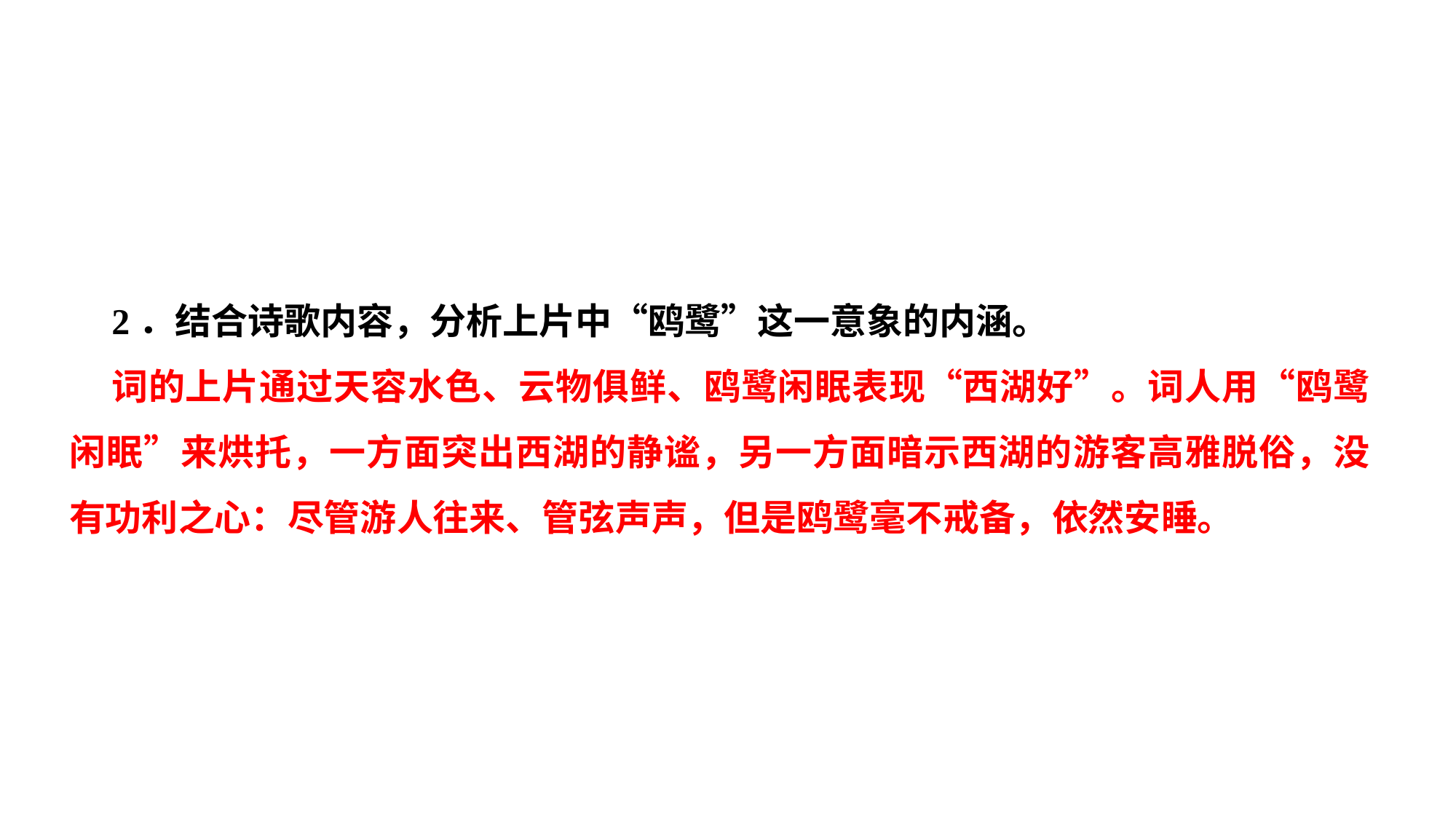

2．结合诗歌内容，分析上片中“鸥鹭”这一意象的内涵。
词的上片通过天容水色、云物俱鲜、鸥鹭闲眠表现“西湖好”。词人用“鸥鹭闲眠”来烘托，一方面突出西湖的静谧，另一方面暗示西湖的游客高雅脱俗，没有功利之心：尽管游人往来、管弦声声，但是鸥鹭毫不戒备，依然安睡。